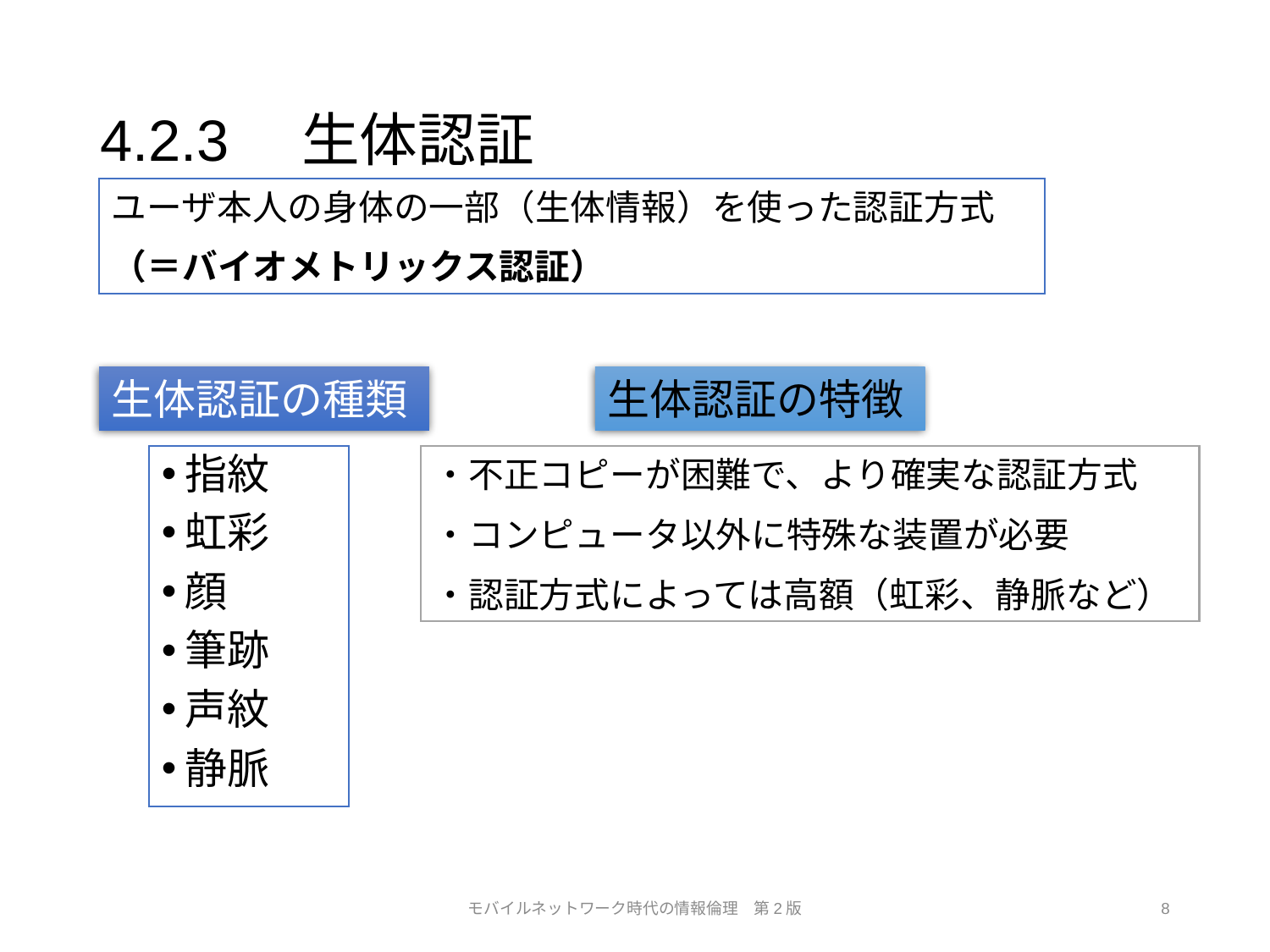

# 4.2.3　生体認証
ユーザ本人の身体の一部（生体情報）を使った認証方式
（＝バイオメトリックス認証）
生体認証の種類
生体認証の特徴
指紋
虹彩
顔
筆跡
声紋
静脈
・不正コピーが困難で、より確実な認証方式
・コンピュータ以外に特殊な装置が必要
・認証方式によっては高額（虹彩、静脈など）
モバイルネットワーク時代の情報倫理　第2版
8